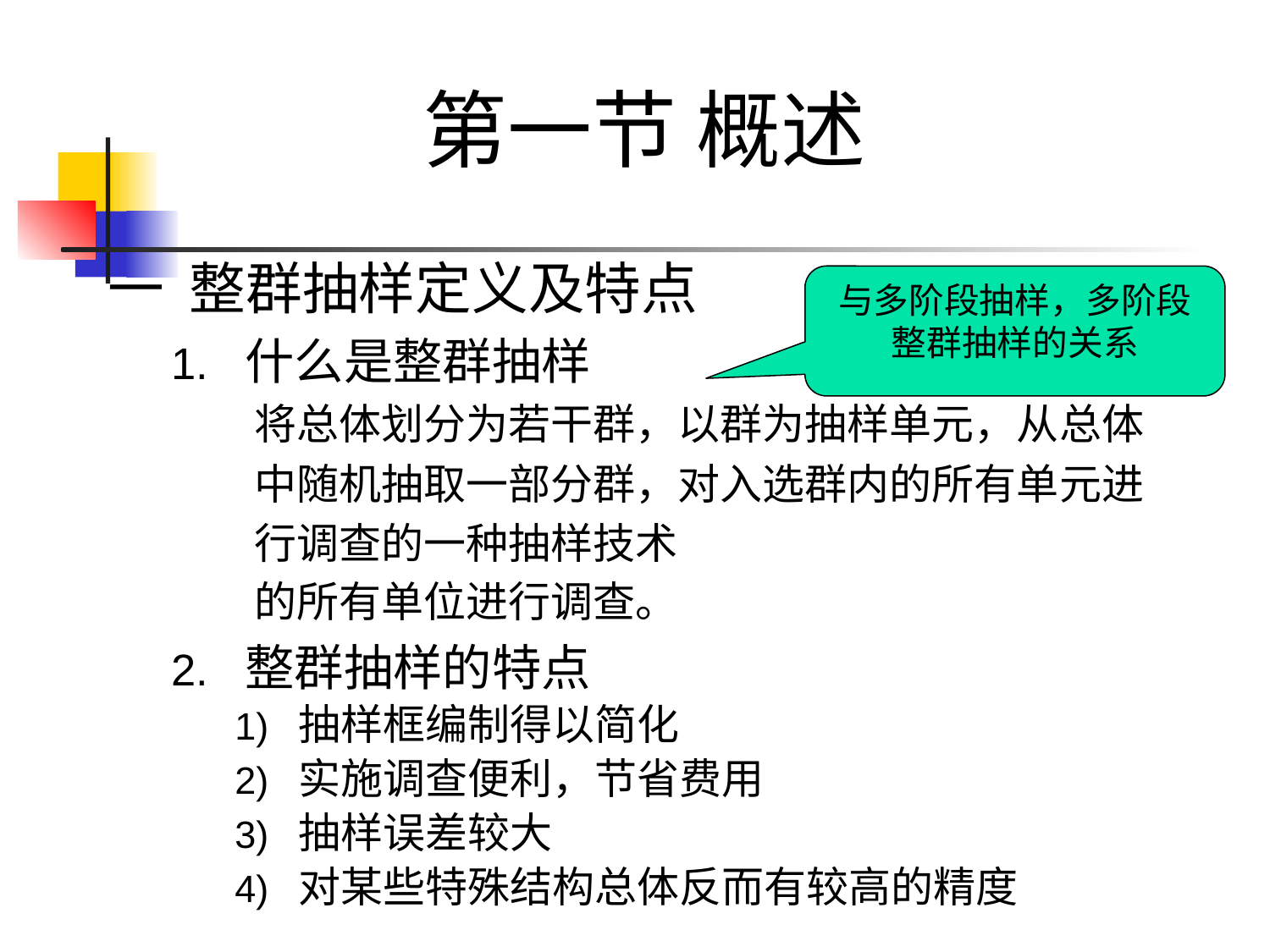

# 第一节 概述
一  整群抽样定义及特点
什么是整群抽样
 将总体划分为若干群，以群为抽样单元，从总体
 中随机抽取一部分群，对入选群内的所有单元进
 行调查的一种抽样技术
 的所有单位进行调查。
整群抽样的特点
抽样框编制得以简化
实施调查便利，节省费用
抽样误差较大
对某些特殊结构总体反而有较高的精度

与多阶段抽样，多阶段整群抽样的关系